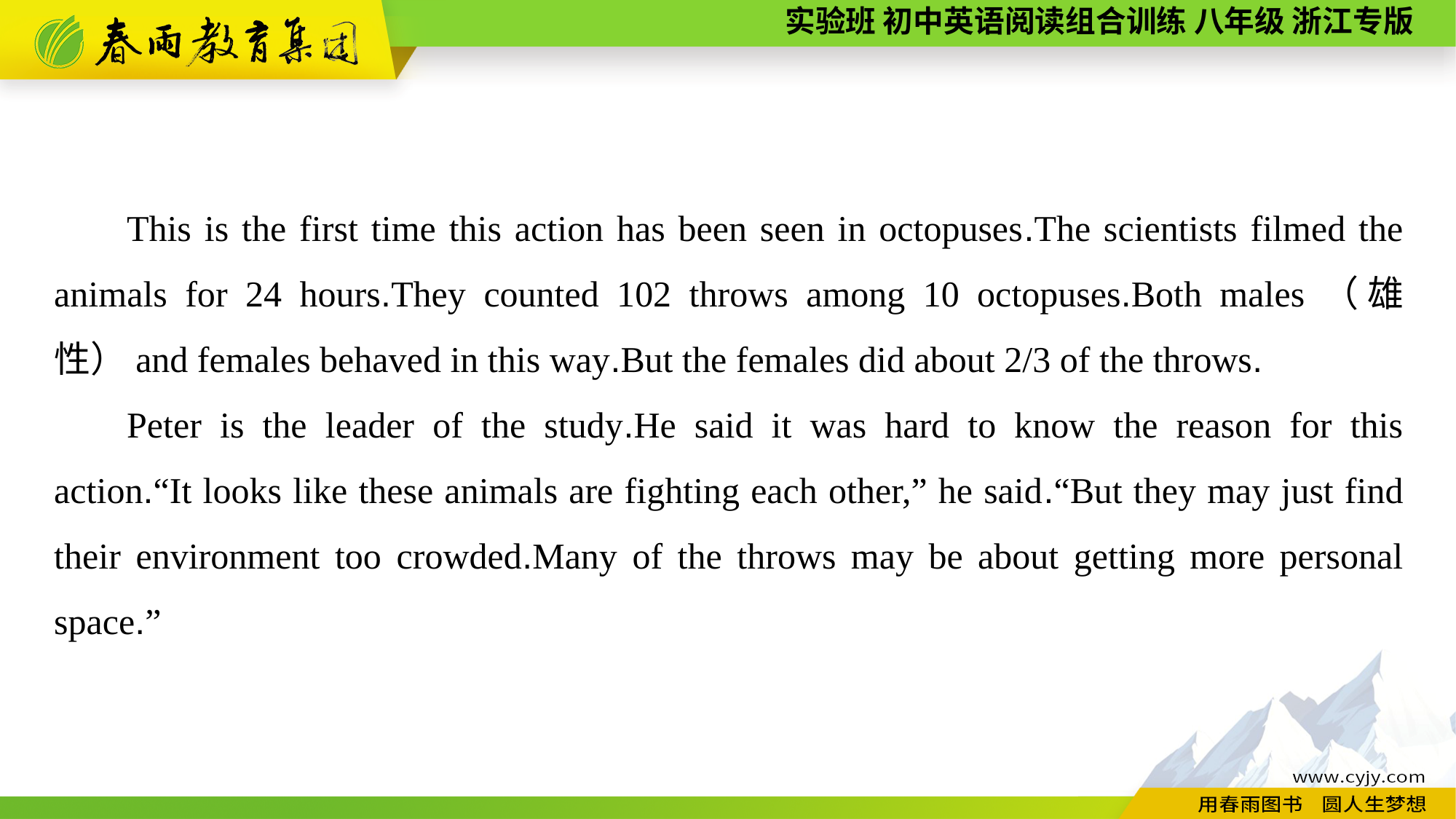

This is the first time this action has been seen in octopuses.The scientists filmed the animals for 24 hours.They counted 102 throws among 10 octopuses.Both males（雄性）and females behaved in this way.But the females did about 2/3 of the throws.
Peter is the leader of the study.He said it was hard to know the reason for this action.“It looks like these animals are fighting each other,” he said.“But they may just find their environment too crowded.Many of the throws may be about getting more personal space.”